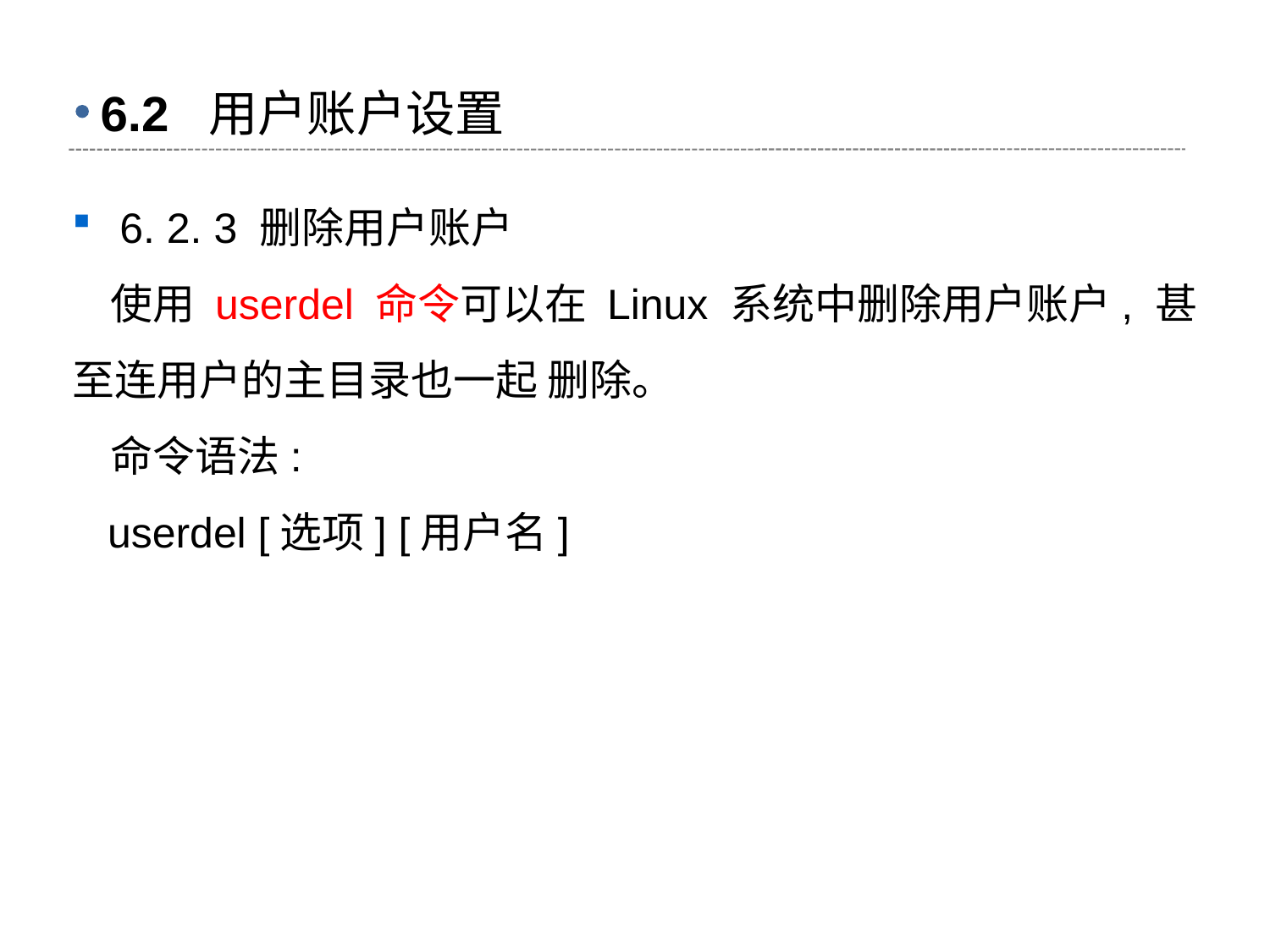

# 6.2  用户账户设置
6. 2. 3 删除用户账户
   使用 userdel 命令可以在 Linux 系统中删除用户账户, 甚至连用户的主目录也一起 删除。
   命令语法:
   userdel [选项] [用户名]